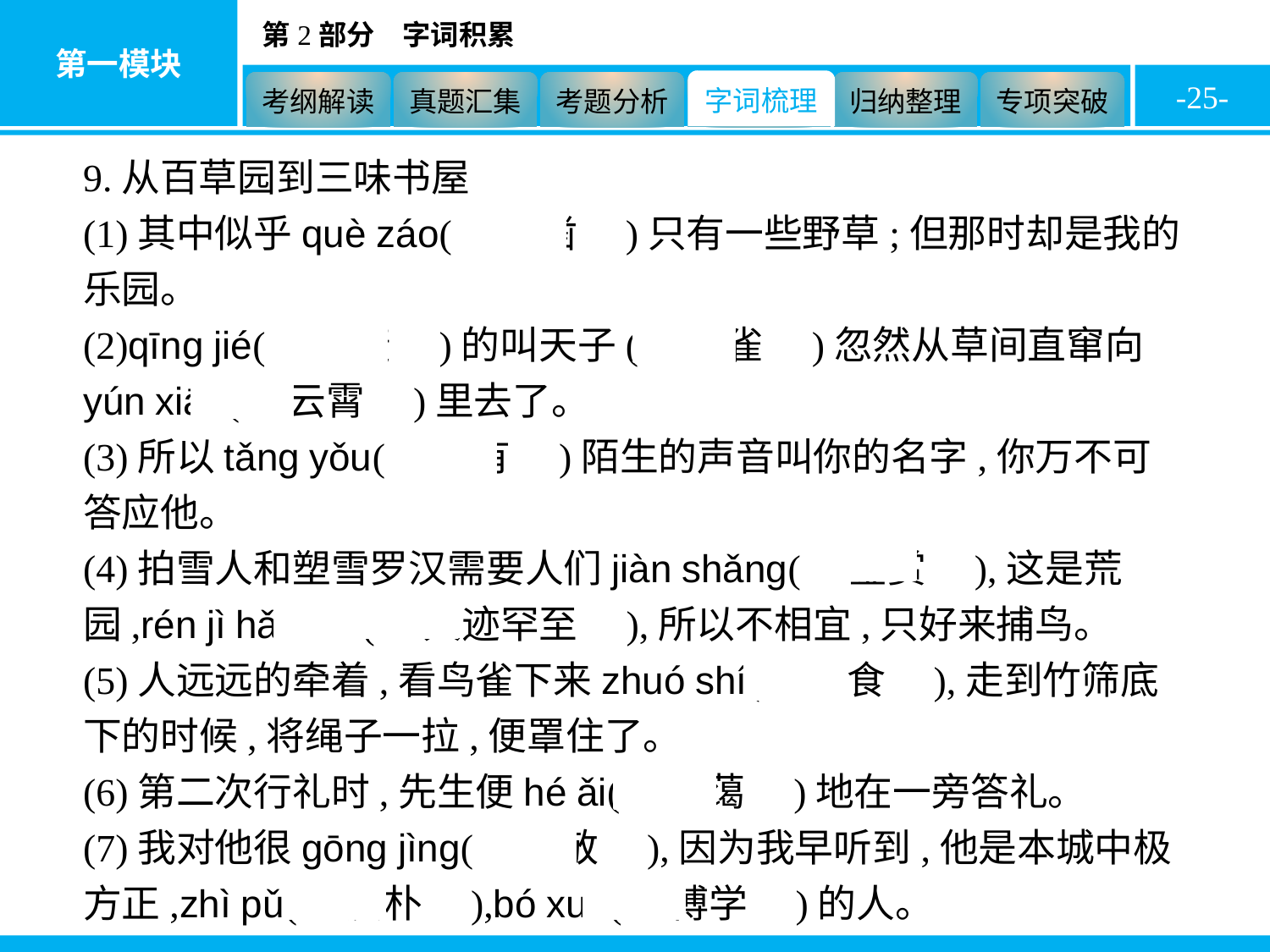

-25-
9.从百草园到三味书屋
(1)其中似乎què záo(　确凿　)只有一些野草;但那时却是我的乐园。
(2)qīng jié(　轻捷　)的叫天子(　云雀　)忽然从草间直窜向yún xiāo(　云霄　)里去了。
(3)所以tǎng yǒu(　倘有　)陌生的声音叫你的名字,你万不可答应他。
(4)拍雪人和塑雪罗汉需要人们jiàn shǎng(　鉴赏　),这是荒园,rén jì hǎn zhì(　人迹罕至　),所以不相宜,只好来捕鸟。
(5)人远远的牵着,看鸟雀下来zhuó shí(　啄食　),走到竹筛底下的时候,将绳子一拉,便罩住了。
(6)第二次行礼时,先生便hé ǎi(　和蔼　)地在一旁答礼。
(7)我对他很gōng jìng(　恭敬　),因为我早听到,他是本城中极方正,zhì pǔ(　质朴　),bó xué(　博学　)的人。